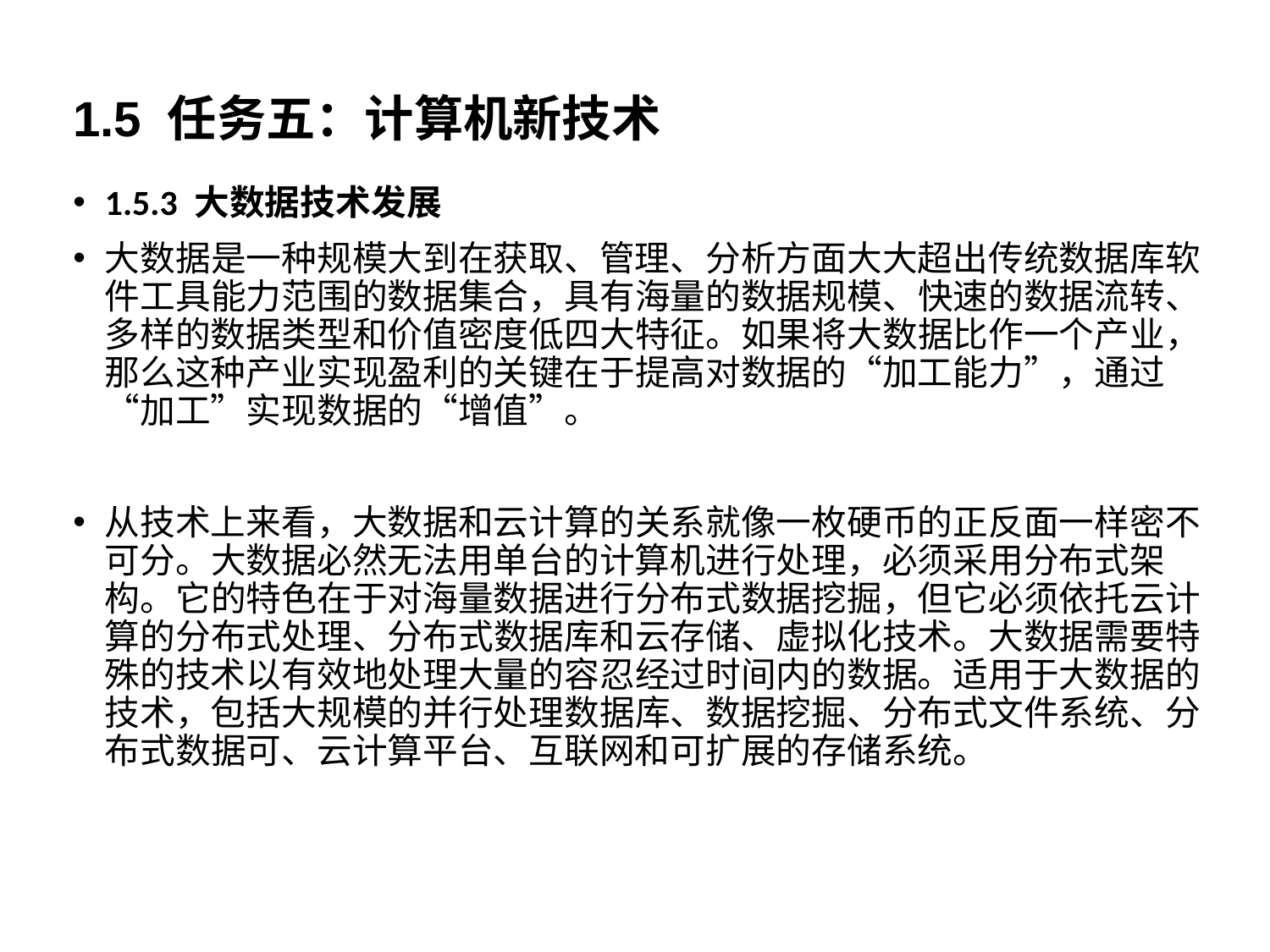

# 1.5 任务五：计算机新技术
1.5.3 大数据技术发展
大数据是一种规模大到在获取、管理、分析方面大大超出传统数据库软件工具能力范围的数据集合，具有海量的数据规模、快速的数据流转、多样的数据类型和价值密度低四大特征。如果将大数据比作一个产业，那么这种产业实现盈利的关键在于提高对数据的“加工能力”，通过“加工”实现数据的“增值”。

从技术上来看，大数据和云计算的关系就像一枚硬币的正反面一样密不可分。大数据必然无法用单台的计算机进行处理，必须采用分布式架构。它的特色在于对海量数据进行分布式数据挖掘，但它必须依托云计算的分布式处理、分布式数据库和云存储、虚拟化技术。大数据需要特殊的技术以有效地处理大量的容忍经过时间内的数据。适用于大数据的技术，包括大规模的并行处理数据库、数据挖掘、分布式文件系统、分布式数据可、云计算平台、互联网和可扩展的存储系统。